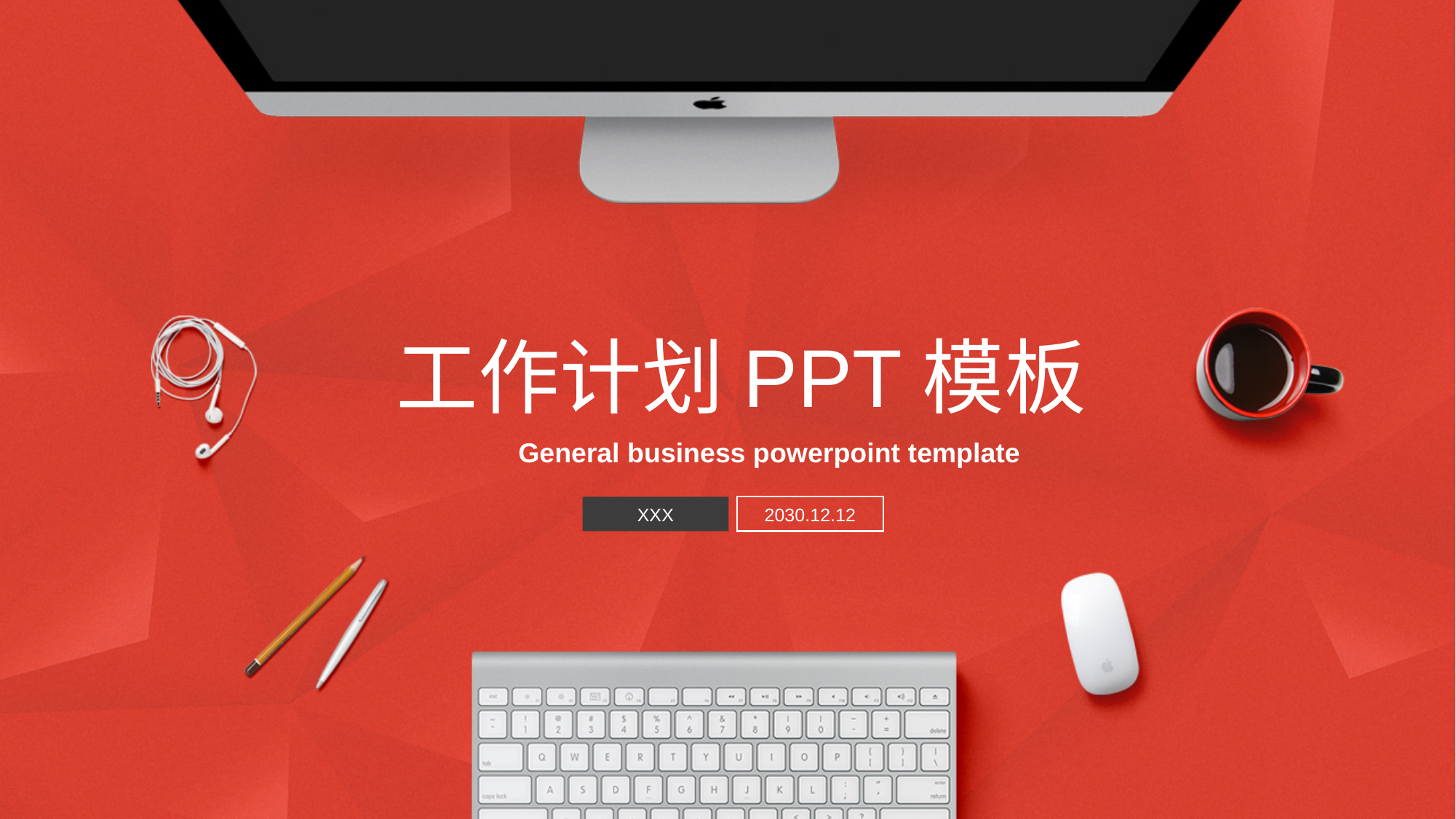

工作计划PPT模板
General business powerpoint template
XXX
2030.12.12